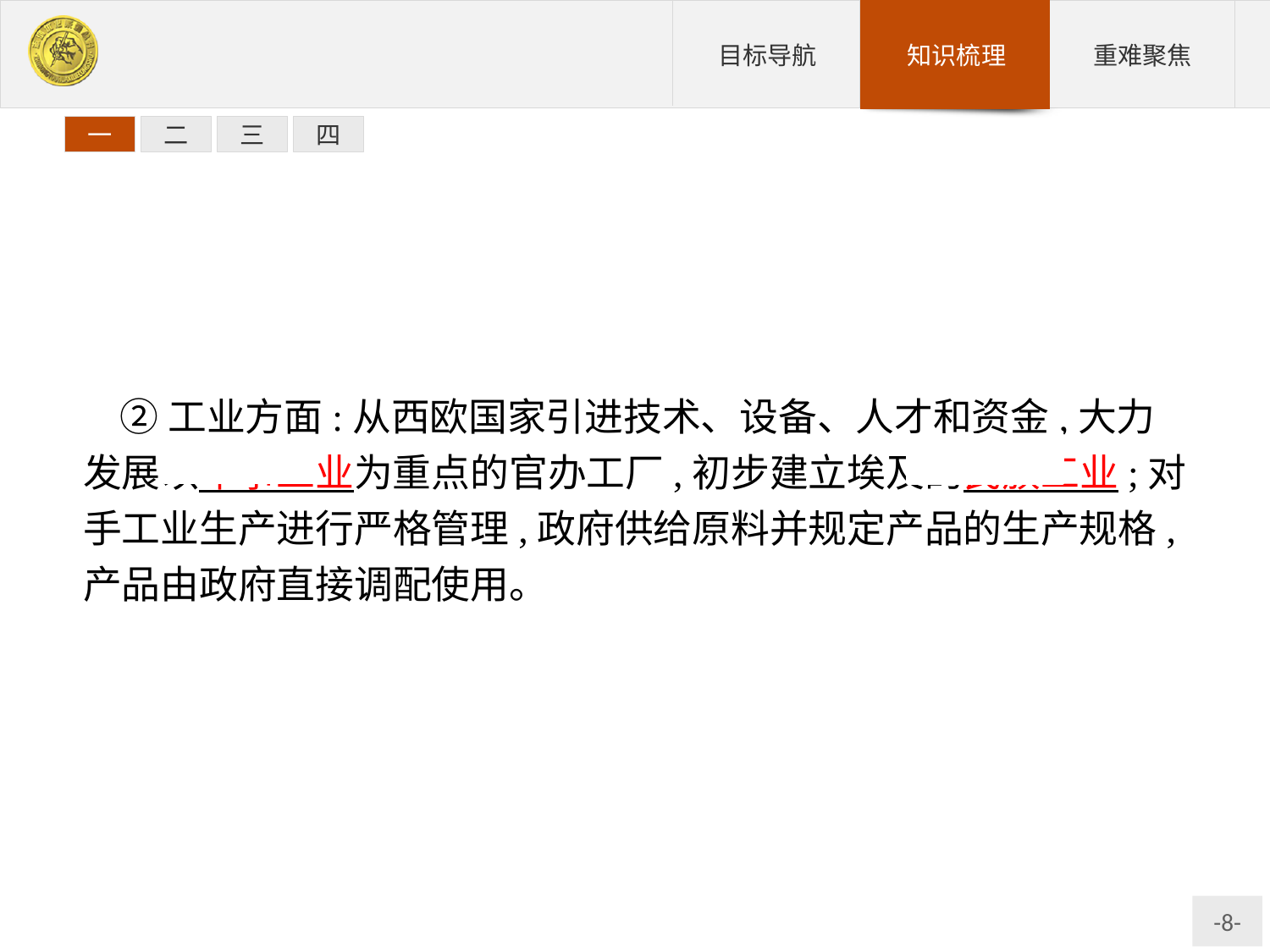

一
二
三
四
②工业方面:从西欧国家引进技术、设备、人才和资金,大力发展以军事工业为重点的官办工厂,初步建立埃及的民族工业;对手工业生产进行严格管理,政府供给原料并规定产品的生产规格,产品由政府直接调配使用。